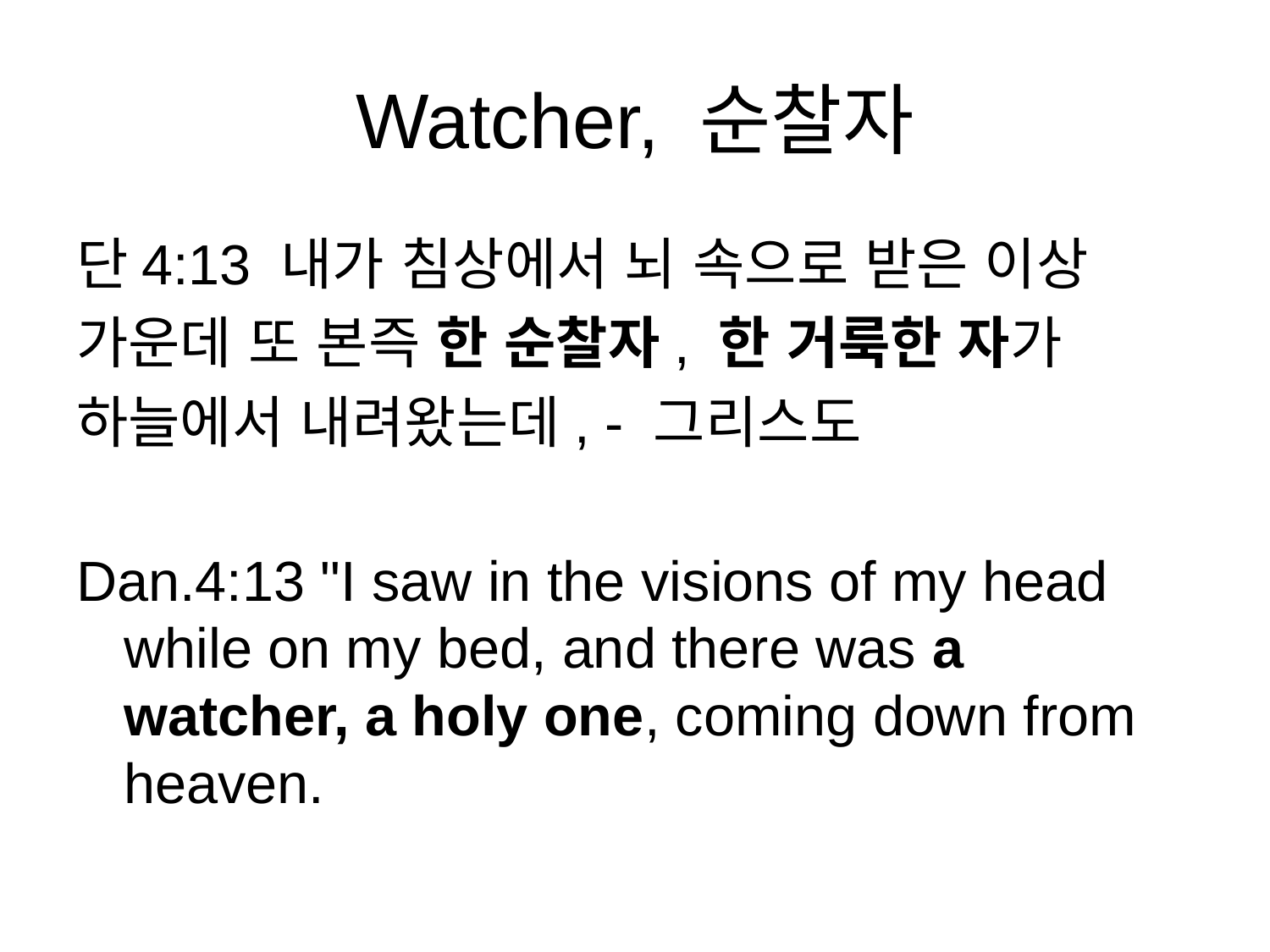

# Watcher, 순찰자
단4:13 내가 침상에서 뇌 속으로 받은 이상
가운데 또 본즉 한 순찰자, 한 거룩한 자가
하늘에서 내려왔는데, - 그리스도

Dan.4:13 "I saw in the visions of my head while on my bed, and there was a watcher, a holy one, coming down from heaven.